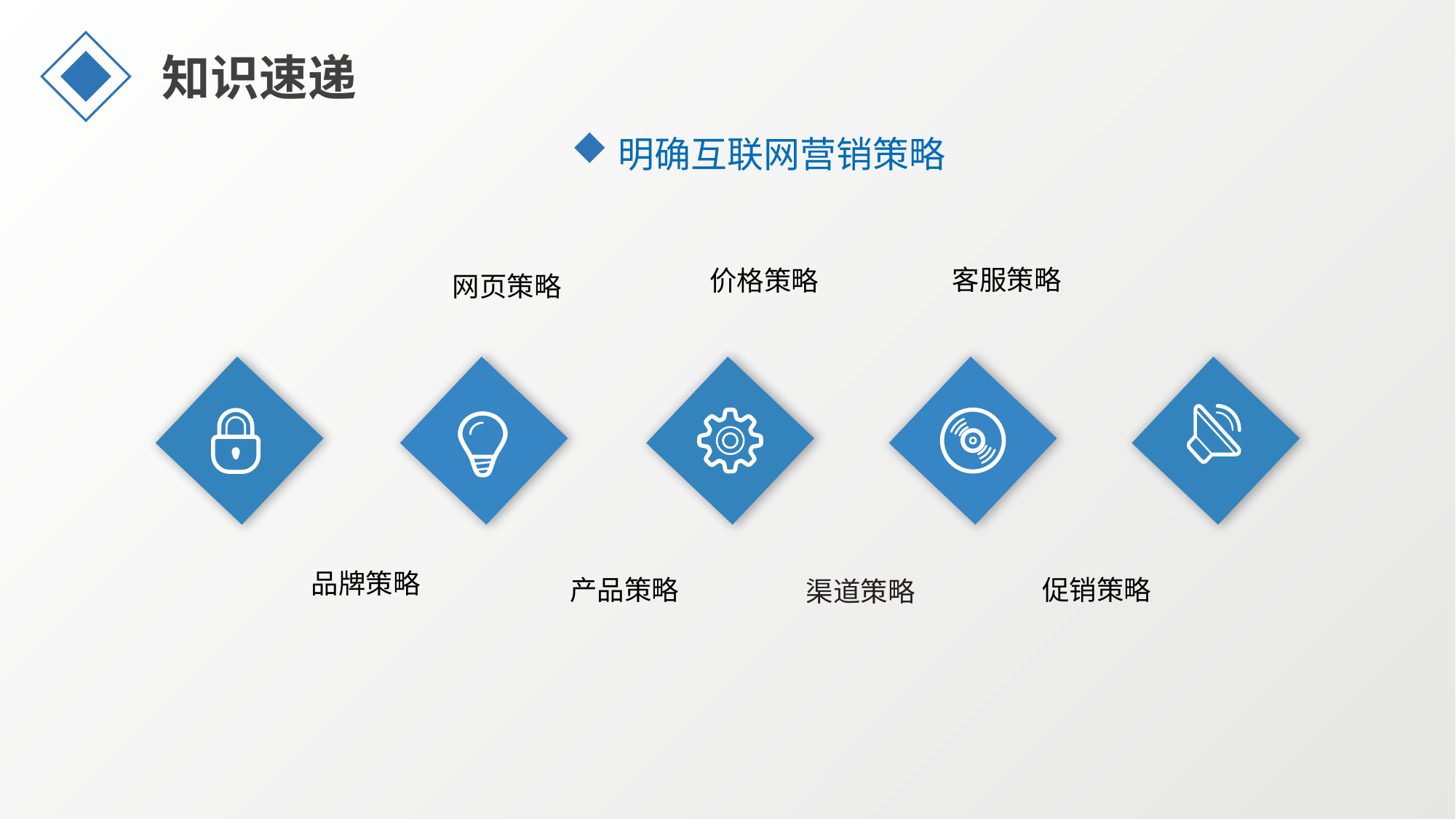

知识速递
明确互联网营销策略

客服策略
价格策略
网页策略

品牌策略
产品策略
促销策略
渠道策略